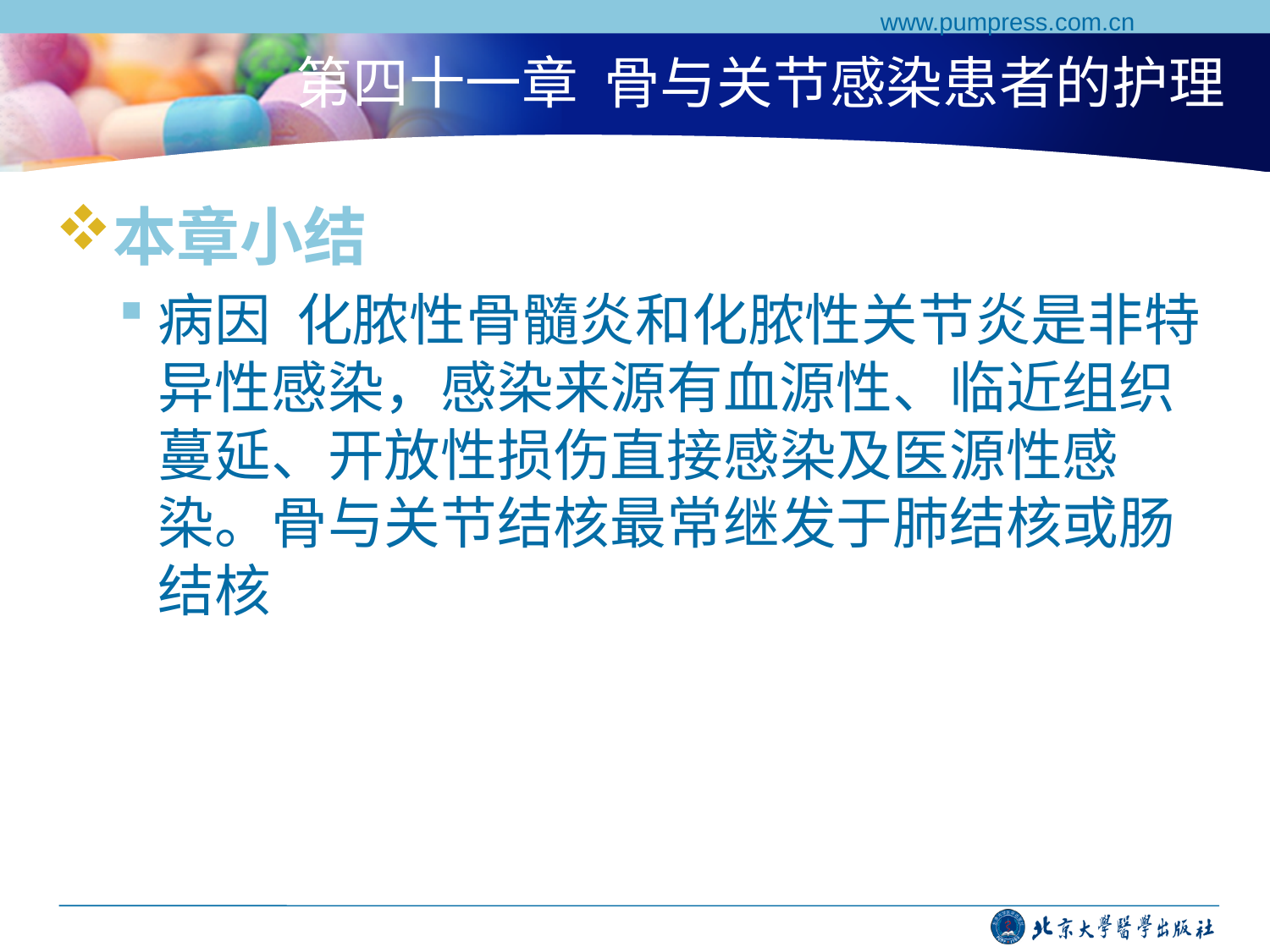

www.pumpress.com.cn
# 第四十一章  骨与关节感染患者的护理
本章小结
病因  化脓性骨髓炎和化脓性关节炎是非特异性感染，感染来源有血源性、临近组织蔓延、开放性损伤直接感染及医源性感染。骨与关节结核最常继发于肺结核或肠结核